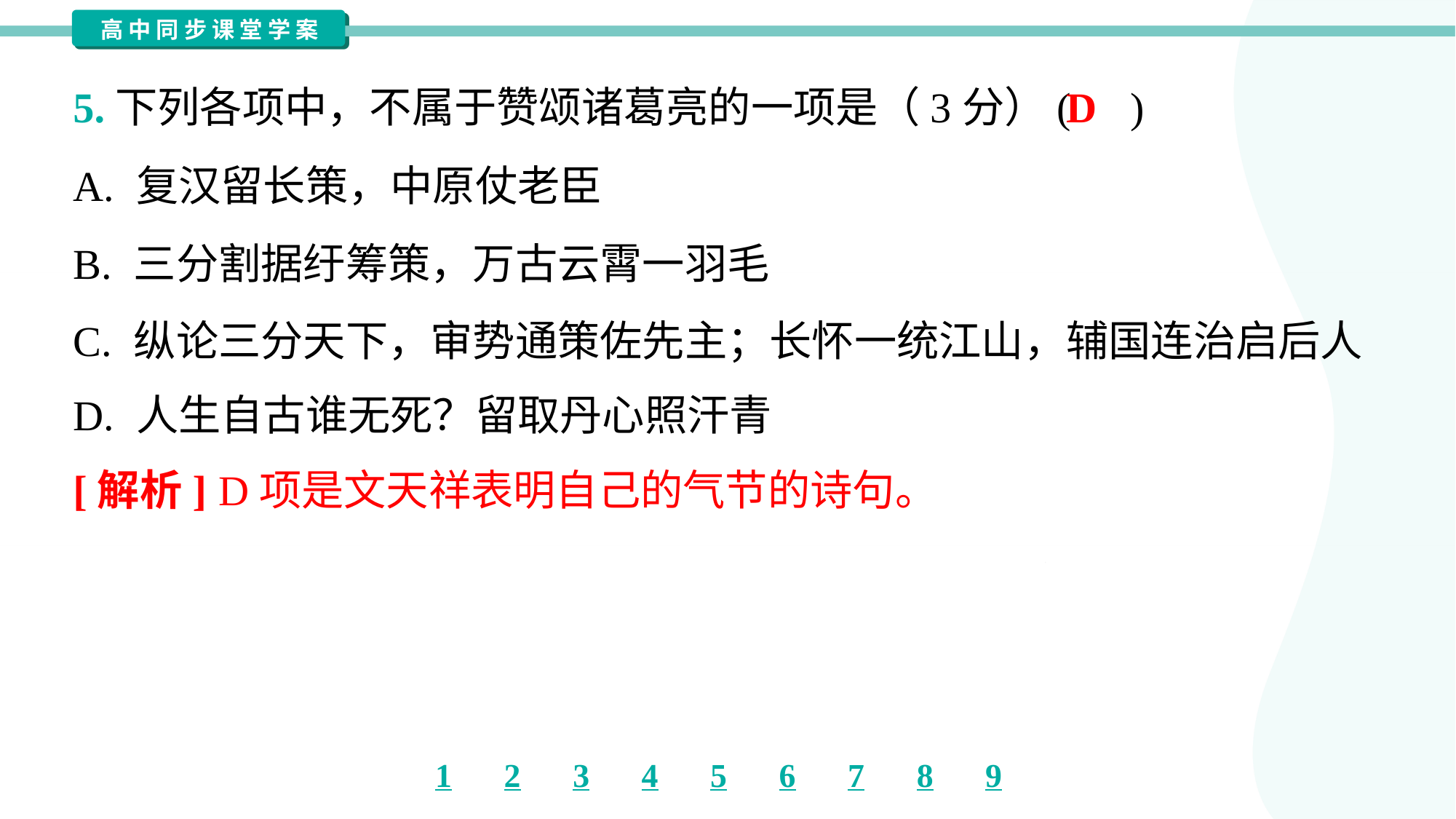

D
5.下列各项中，不属于赞颂诸葛亮的一项是（3分）(     )
A. 复汉留长策，中原仗老臣
B. 三分割据纡筹策，万古云霄一羽毛
C. 纵论三分天下，审势通策佐先主；长怀一统江山，辅国连治启后人
D. 人生自古谁无死？留取丹心照汗青
[解析] D项是文天祥表明自己的气节的诗句。